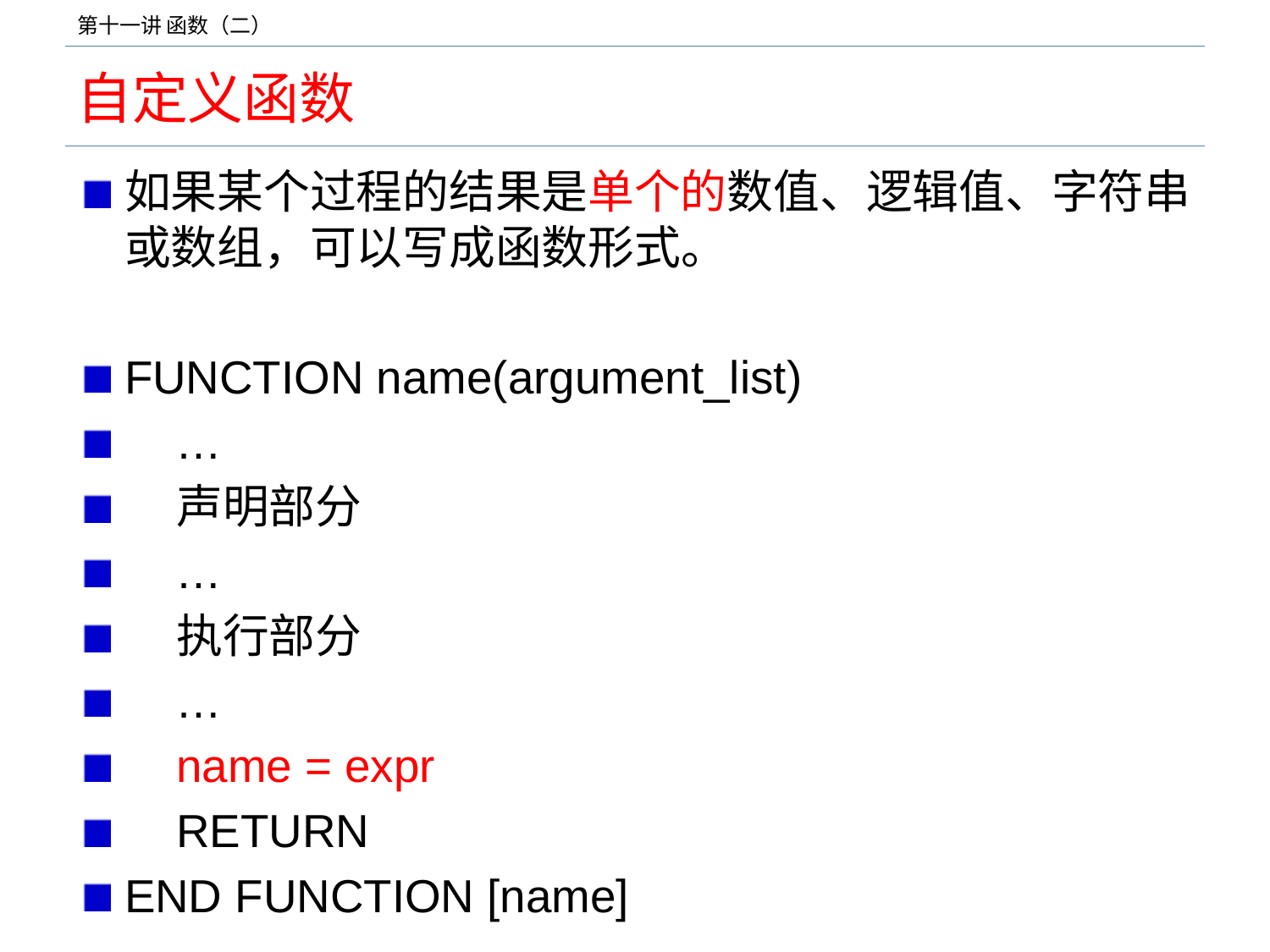

# 自定义函数
如果某个过程的结果是单个的数值、逻辑值、字符串或数组，可以写成函数形式。

FUNCTION name(argument_list)
    …
    声明部分
    …
    执行部分
    …
    name = expr
    RETURN
END FUNCTION [name]